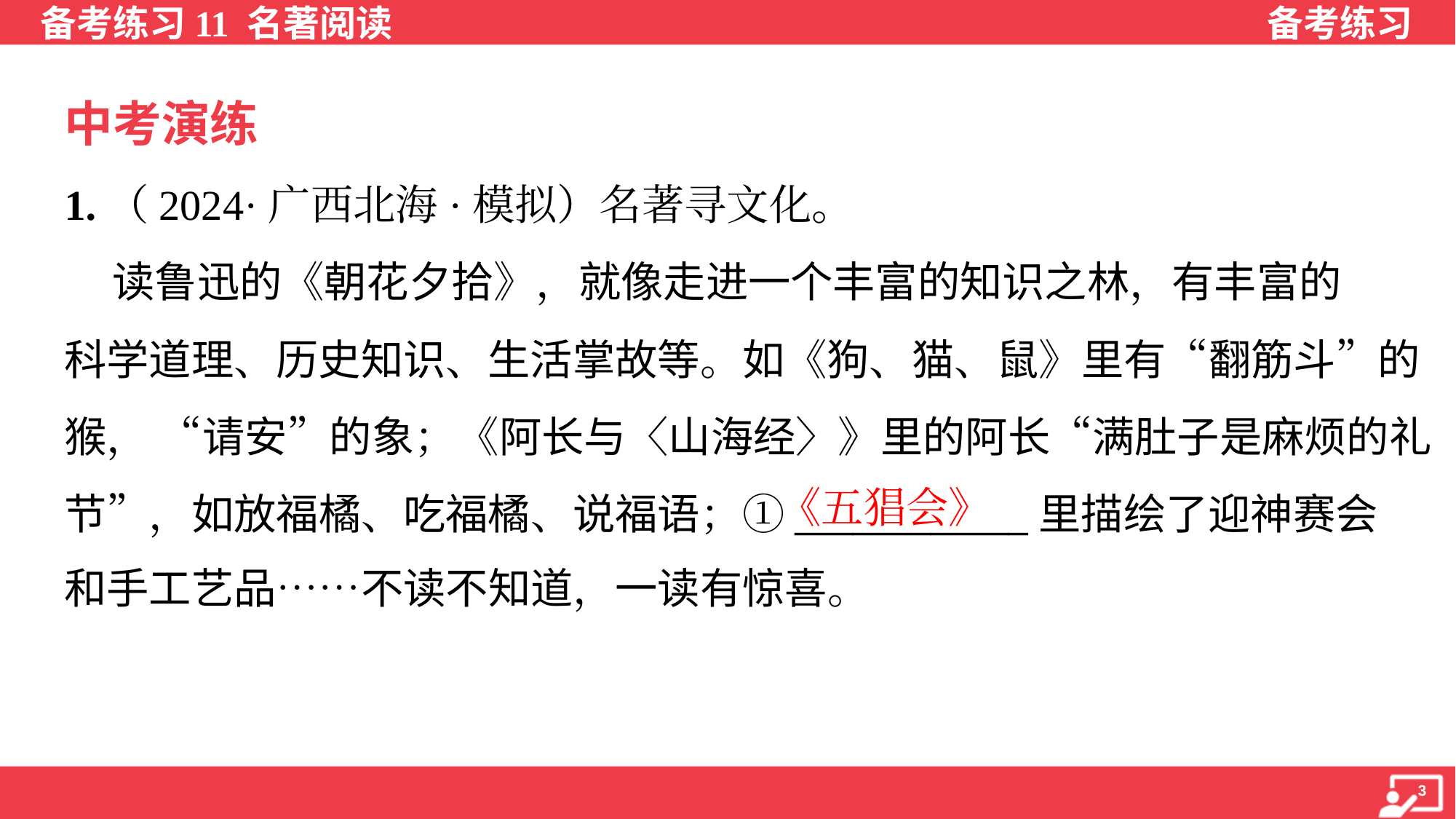

中考演练
1.（2024·广西北海·模拟）名著寻文化。
    读鲁迅的《朝花夕拾》，就像走进一个丰富的知识之林，有丰富的
科学道理、历史知识、生活掌故等。如《狗、猫、鼠》里有“翻筋斗”的
猴， “请安”的象；《阿长与〈山海经〉》里的阿长“满肚子是麻烦的礼
节”，如放福橘、吃福橘、说福语；①____________里描绘了迎神赛会
和手工艺品……不读不知道，一读有惊喜。
《五猖会》